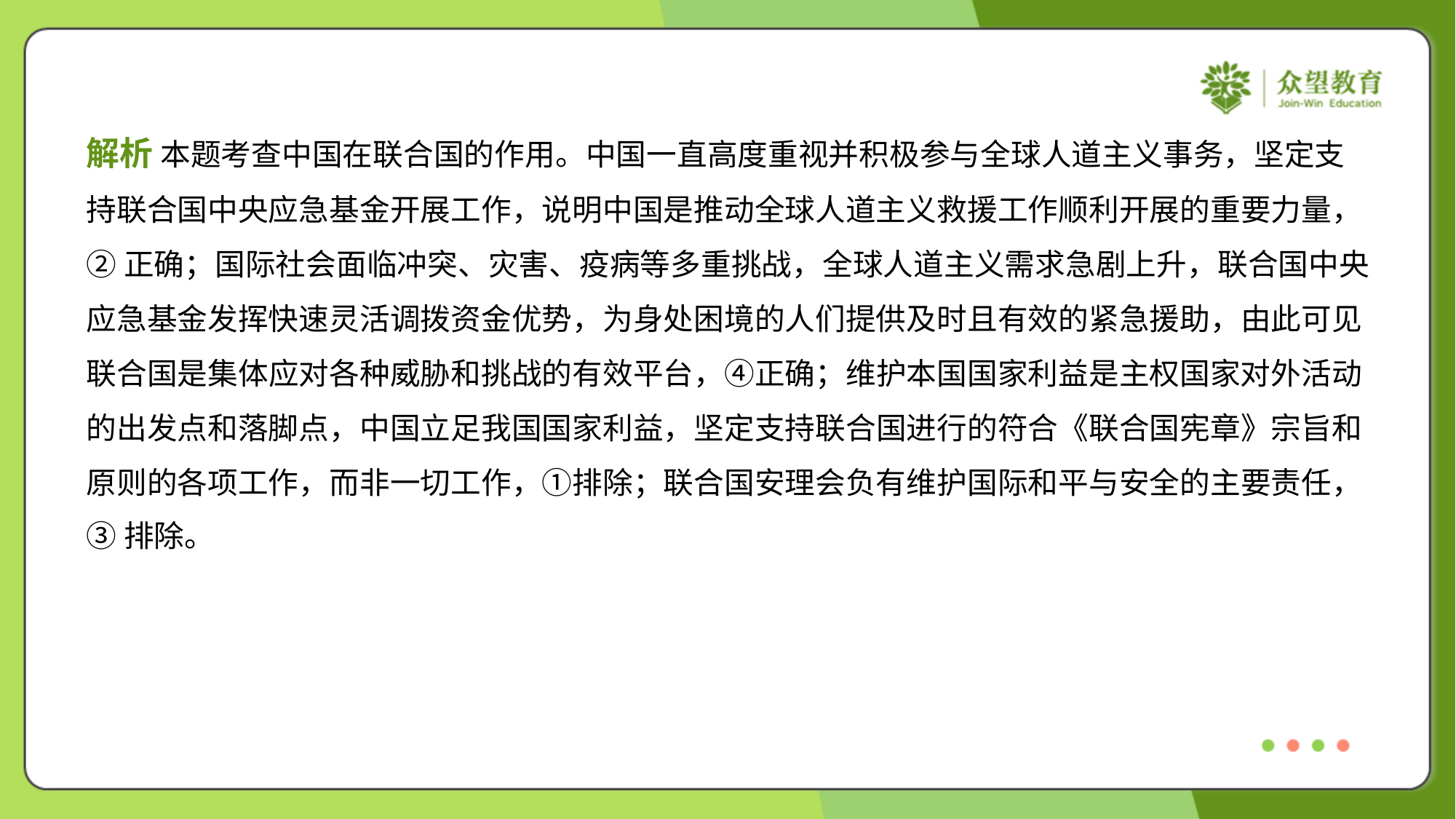

解析 本题考查中国在联合国的作用。中国一直高度重视并积极参与全球人道主义事务，坚定支
持联合国中央应急基金开展工作，说明中国是推动全球人道主义救援工作顺利开展的重要力量，
②正确；国际社会面临冲突、灾害、疫病等多重挑战，全球人道主义需求急剧上升，联合国中央
应急基金发挥快速灵活调拨资金优势，为身处困境的人们提供及时且有效的紧急援助，由此可见
联合国是集体应对各种威胁和挑战的有效平台，④正确；维护本国国家利益是主权国家对外活动
的出发点和落脚点，中国立足我国国家利益，坚定支持联合国进行的符合《联合国宪章》宗旨和
原则的各项工作，而非一切工作，①排除；联合国安理会负有维护国际和平与安全的主要责任，
③排除。